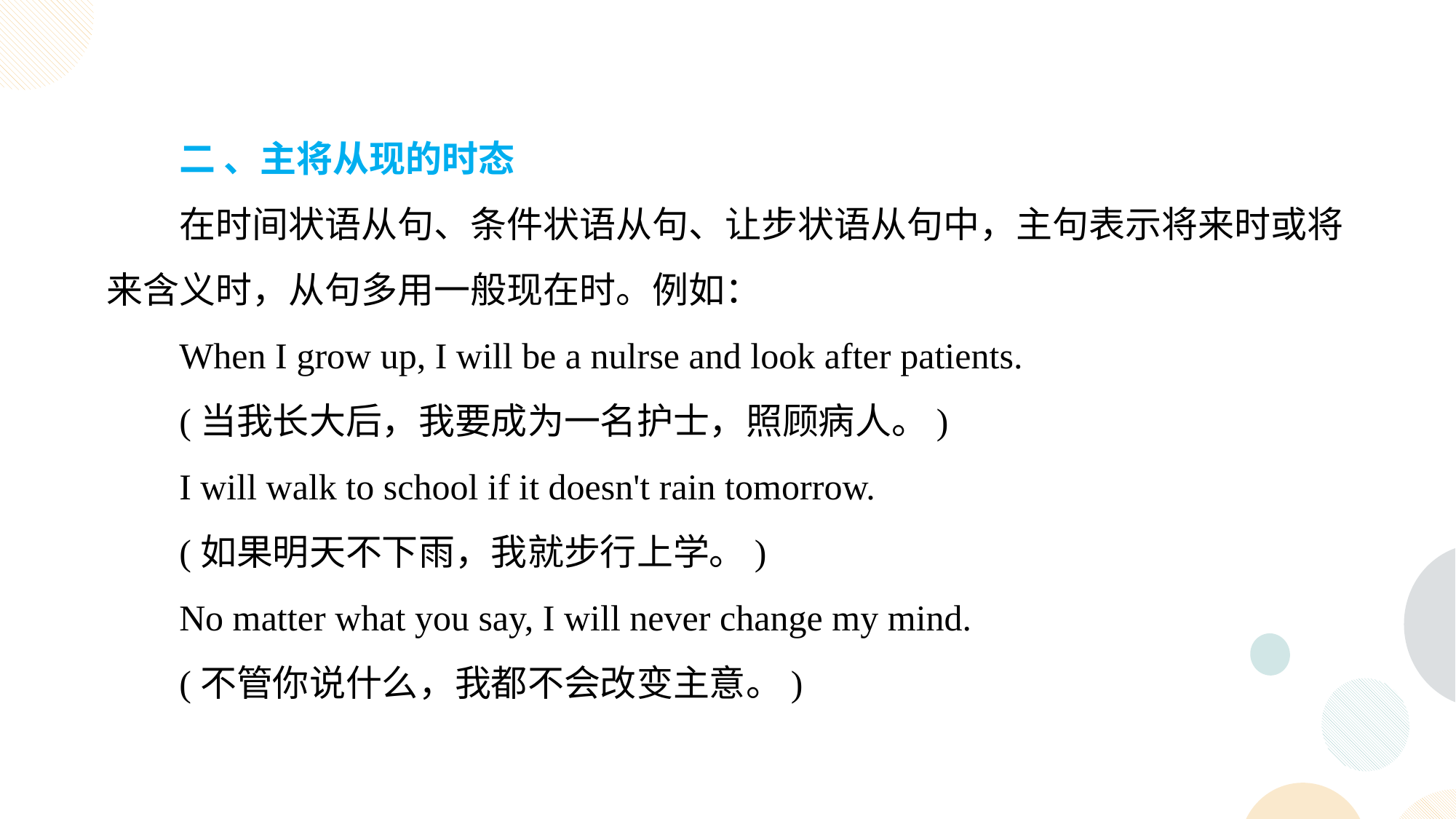

二 、主将从现的时态
在时间状语从句、条件状语从句、让步状语从句中，主句表示将来时或将来含义时，从句多用一般现在时。例如：
When I grow up, I will be a nulrse and look after patients.
(当我长大后，我要成为一名护士，照顾病人。)
I will walk to school if it doesn't rain tomorrow.
(如果明天不下雨，我就步行上学。)
No matter what you say, I will never change my mind.
(不管你说什么，我都不会改变主意。)